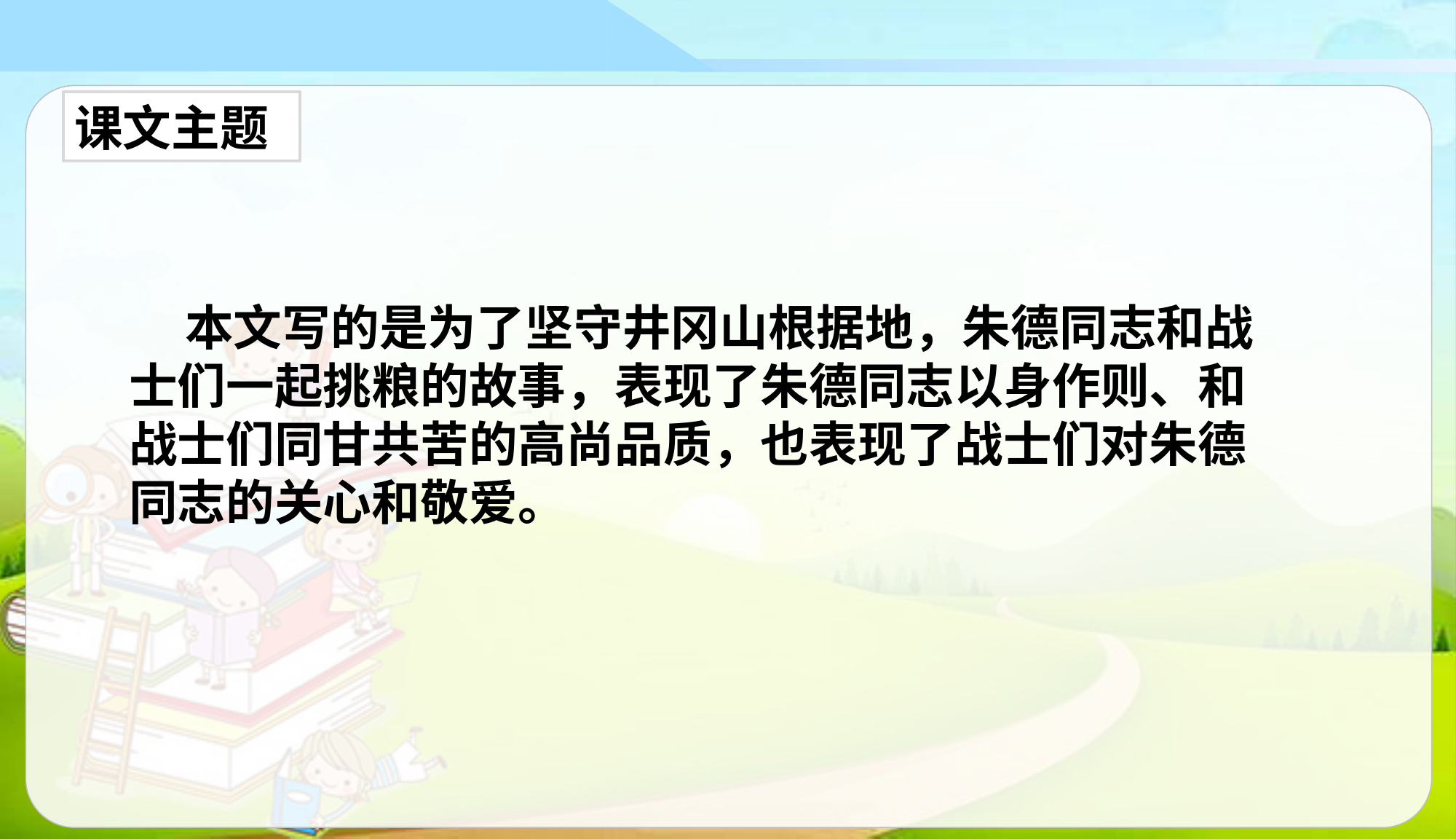

课文主题
    本文写的是为了坚守井冈山根据地，朱德同志和战士们一起挑粮的故事，表现了朱德同志以身作则、和战士们同甘共苦的高尚品质，也表现了战士们对朱德同志的关心和敬爱。